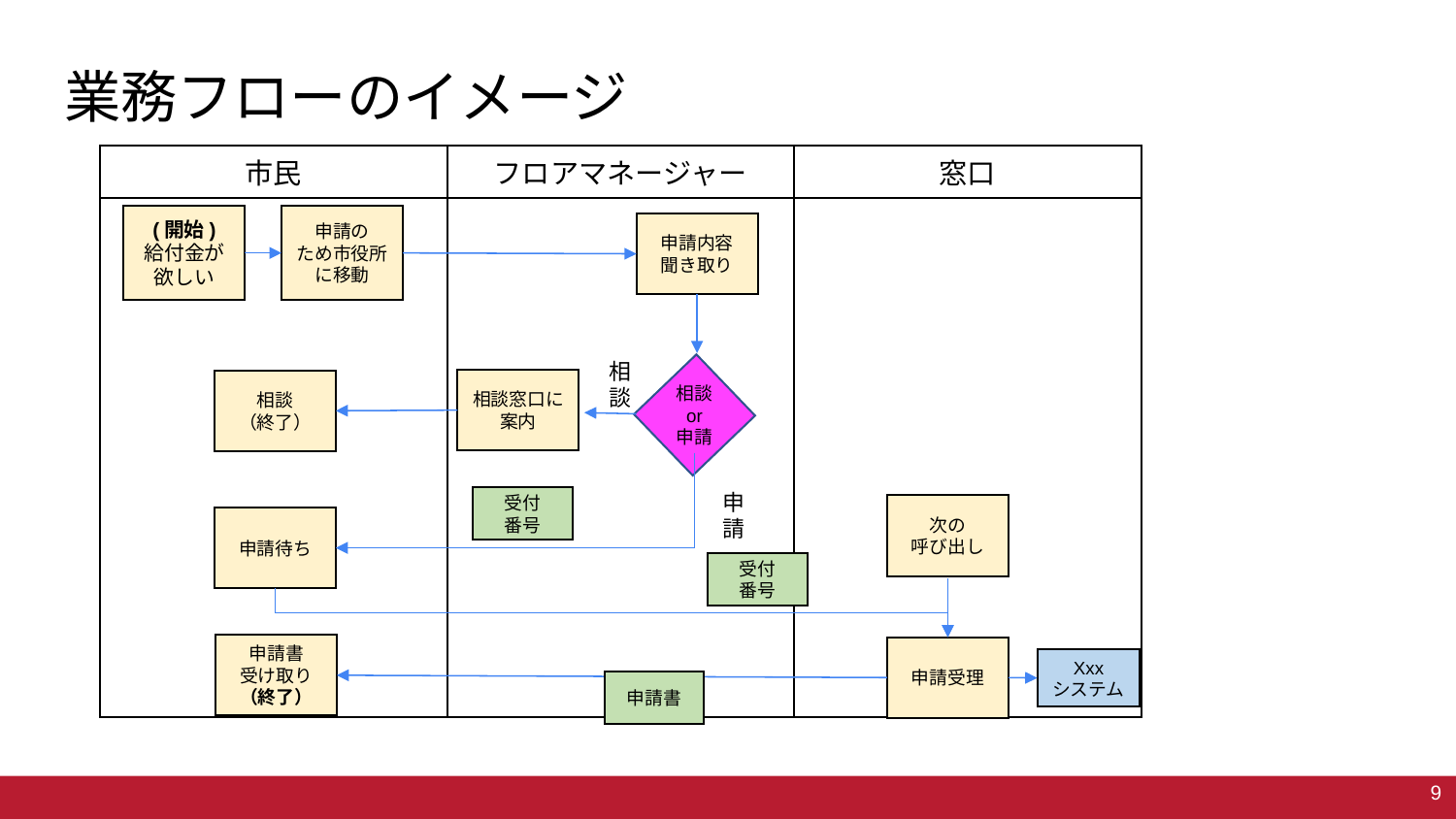

# 業務フローのイメージ
| 市民 | フロアマネージャー | 窓口 |
| --- | --- | --- |
|  |  |  |
(開始)
給付金が
欲しい
申請の
ため市役所に移動
申請内容
聞き取り
相談

相談
or
申請
相談窓口に案内
相談
（終了）
申請
受付
番号
次の
呼び出し
申請待ち
受付
番号
申請書
受け取り
（終了）
申請受理
Xxx
システム
申請書
9